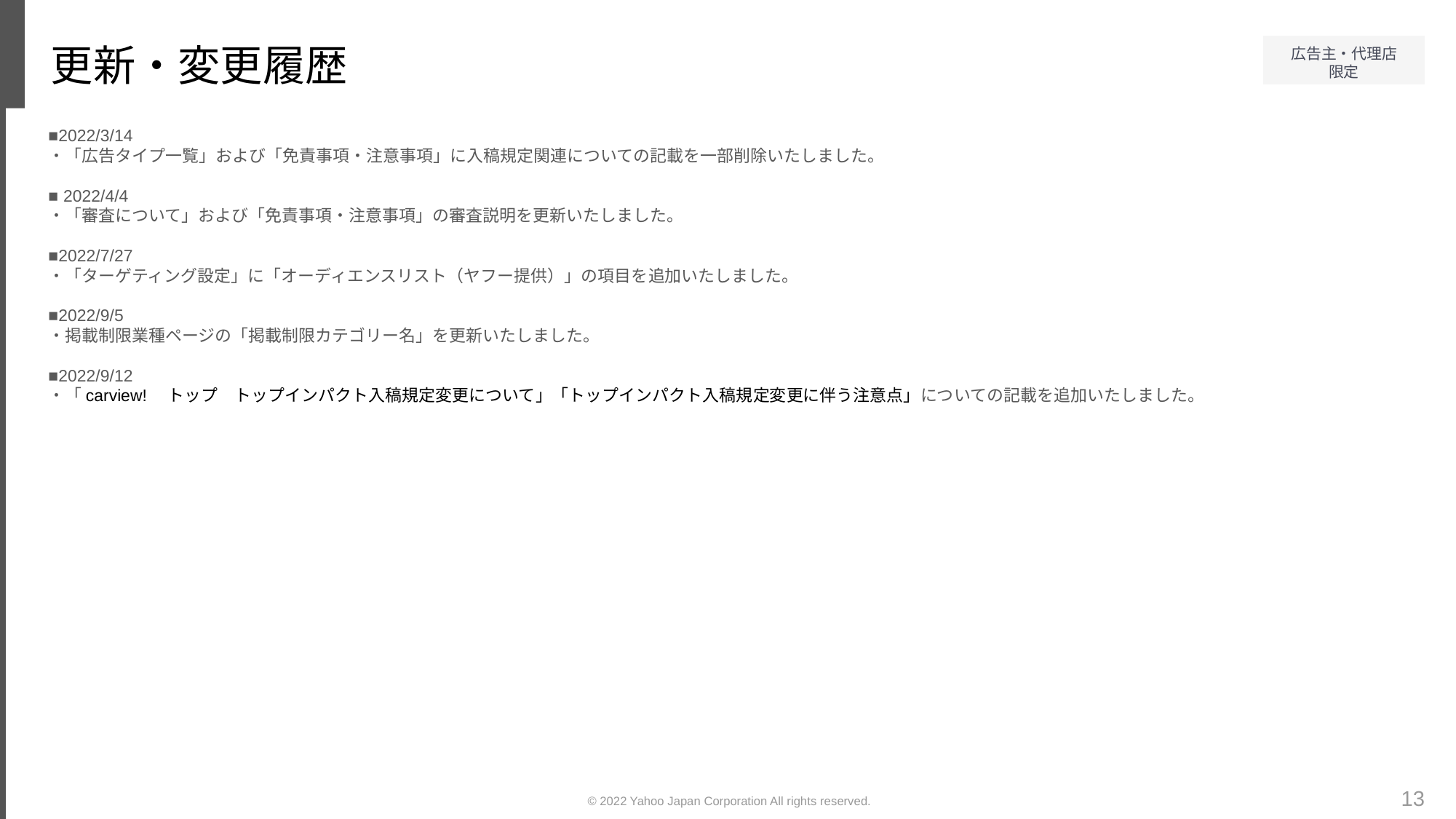

更新・変更履歴
■2022/3/14
・「広告タイプ一覧」および「免責事項・注意事項」に入稿規定関連についての記載を一部削除いたしました。

■ 2022/4/4
・「審査について」および「免責事項・注意事項」の審査説明を更新いたしました。

■2022/7/27
・「ターゲティング設定」に「オーディエンスリスト（ヤフー提供）」の項目を追加いたしました。

■2022/9/5
・掲載制限業種ページの「掲載制限カテゴリー名」を更新いたしました。

■2022/9/12
・「carview!　トップ　トップインパクト入稿規定変更について」「トップインパクト入稿規定変更に伴う注意点」についての記載を追加いたしました。

13